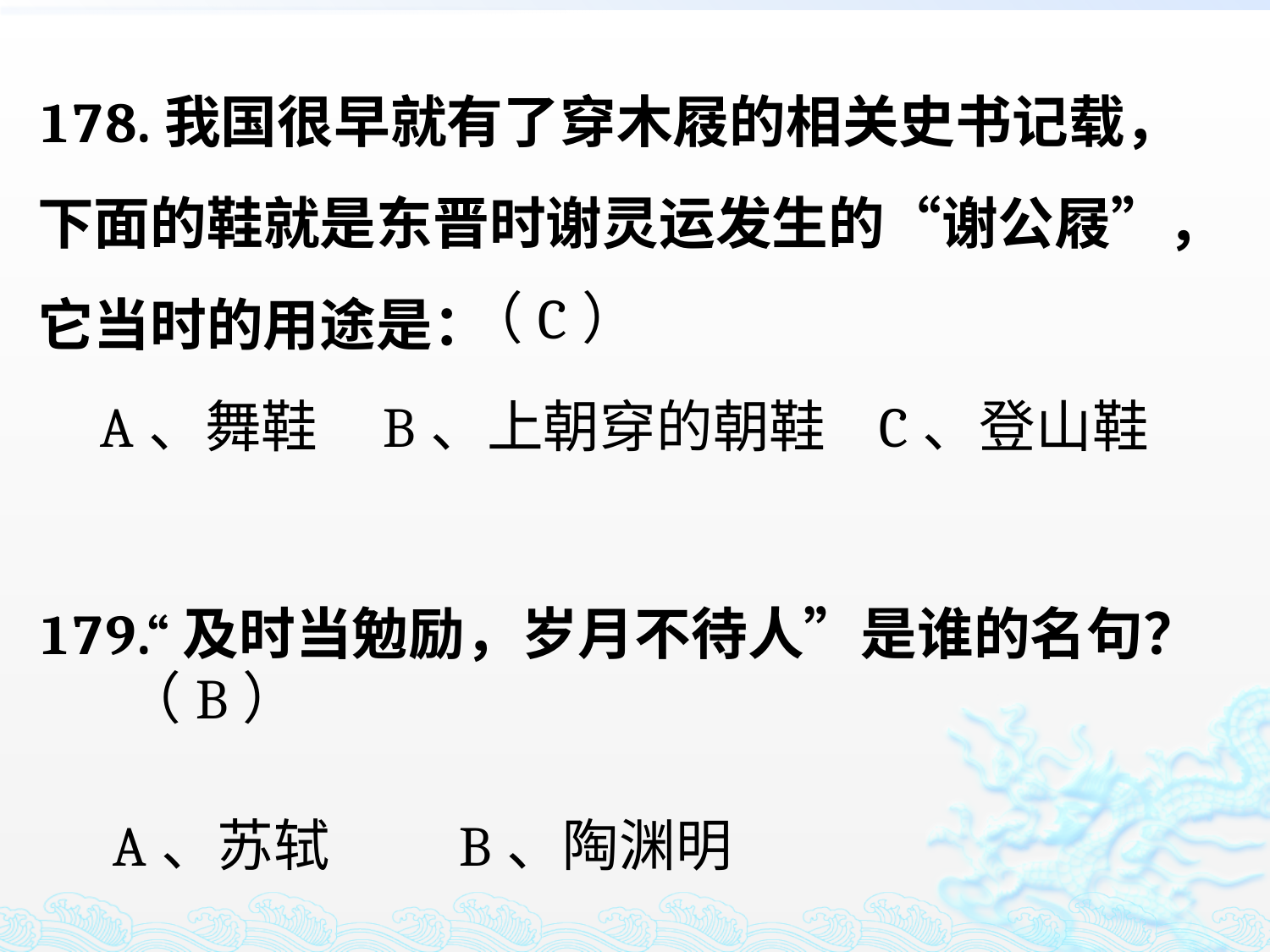

178.我国很早就有了穿木屐的相关史书记载，下面的鞋就是东晋时谢灵运发生的“谢公屐”，它当时的用途是：
     A、舞鞋    B、上朝穿的朝鞋   C、登山鞋

179.“及时当勉励，岁月不待人”是谁的名句？

      A、苏轼         B、陶渊明
（C）
（B）